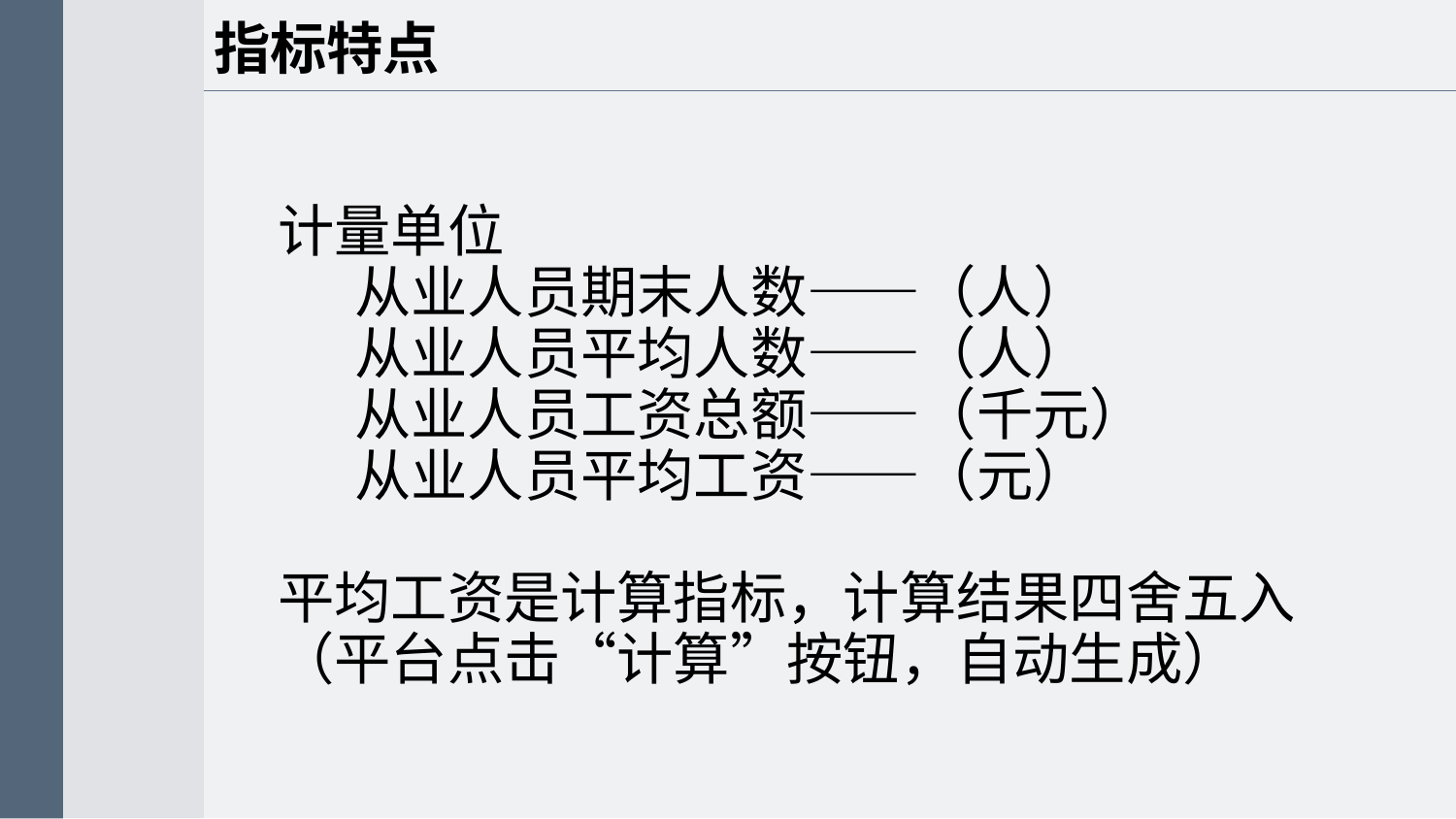

指标特点

计量单位
     从业人员期末人数——（人）
     从业人员平均人数——（人）
     从业人员工资总额——（千元）
     从业人员平均工资——（元）

平均工资是计算指标，计算结果四舍五入（平台点击“计算”按钮，自动生成）